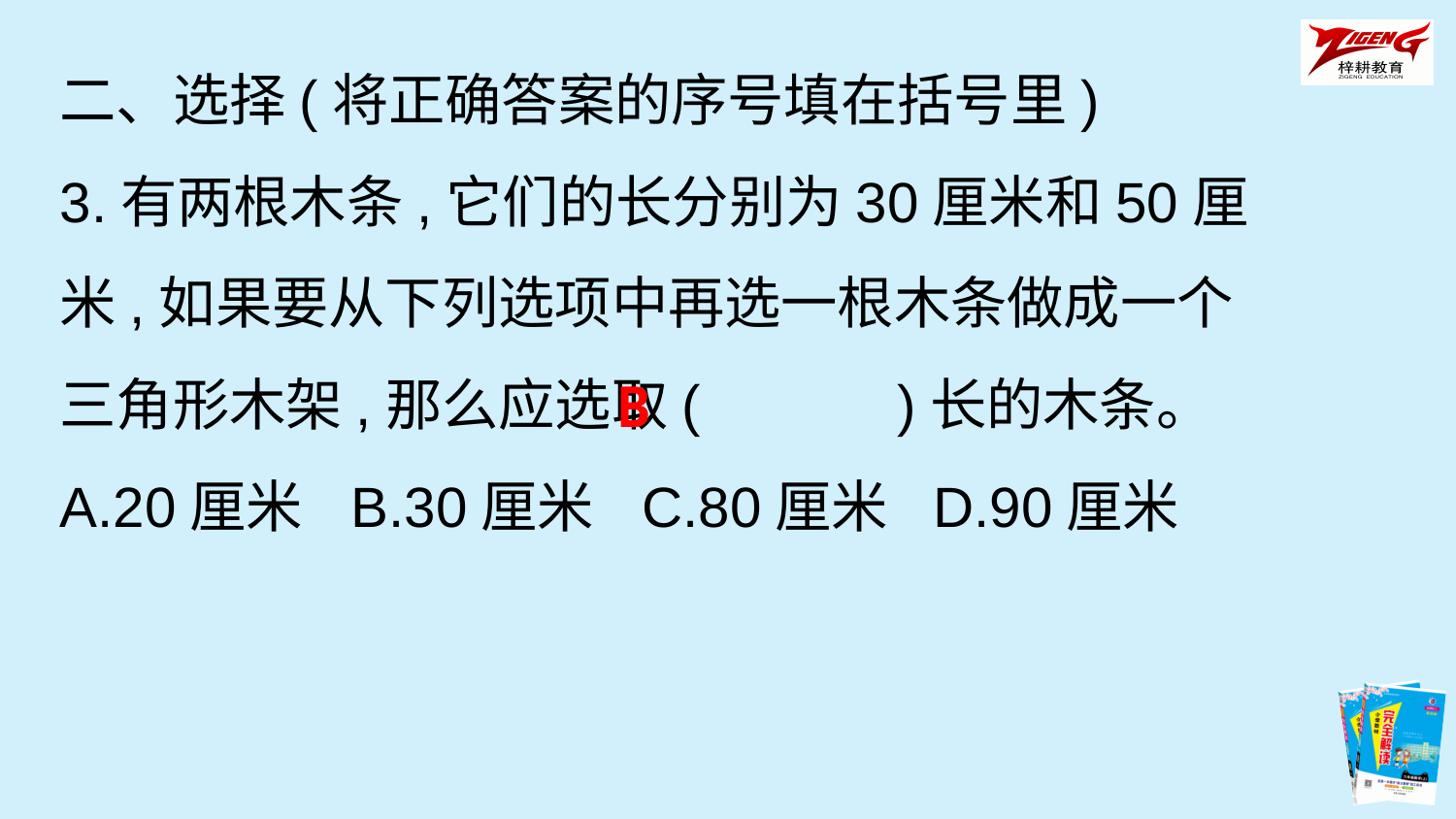

二、选择(将正确答案的序号填在括号里)
3.有两根木条,它们的长分别为30厘米和50厘米,如果要从下列选项中再选一根木条做成一个三角形木架,那么应选取(　　　)长的木条。
A.20厘米	B.30厘米	C.80厘米	D.90厘米
B